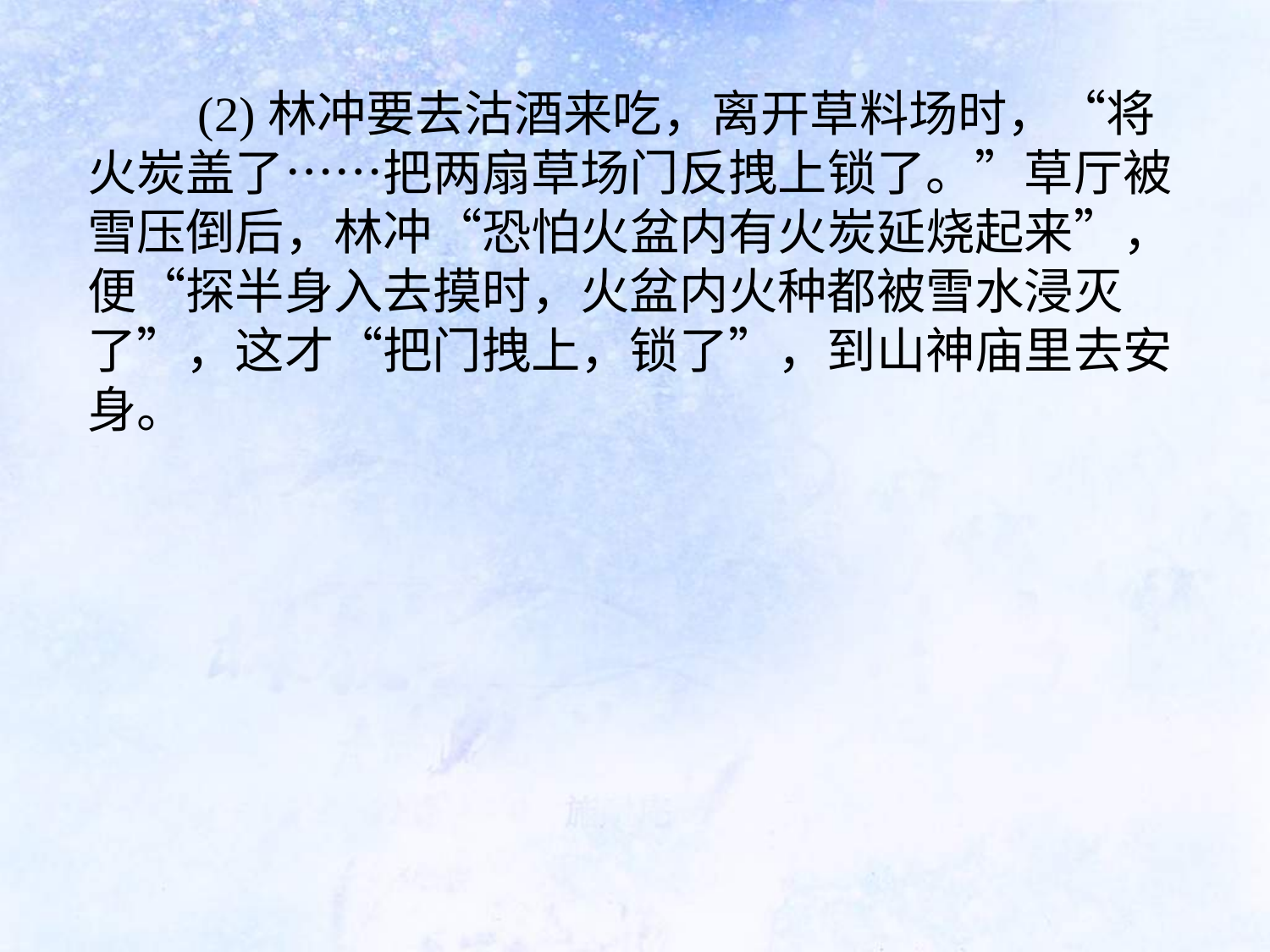

(2)林冲要去沽酒来吃，离开草料场时，“将火炭盖了……把两扇草场门反拽上锁了。”草厅被雪压倒后，林冲“恐怕火盆内有火炭延烧起来”，便“探半身入去摸时，火盆内火种都被雪水浸灭了”，这才“把门拽上，锁了”，到山神庙里去安身。